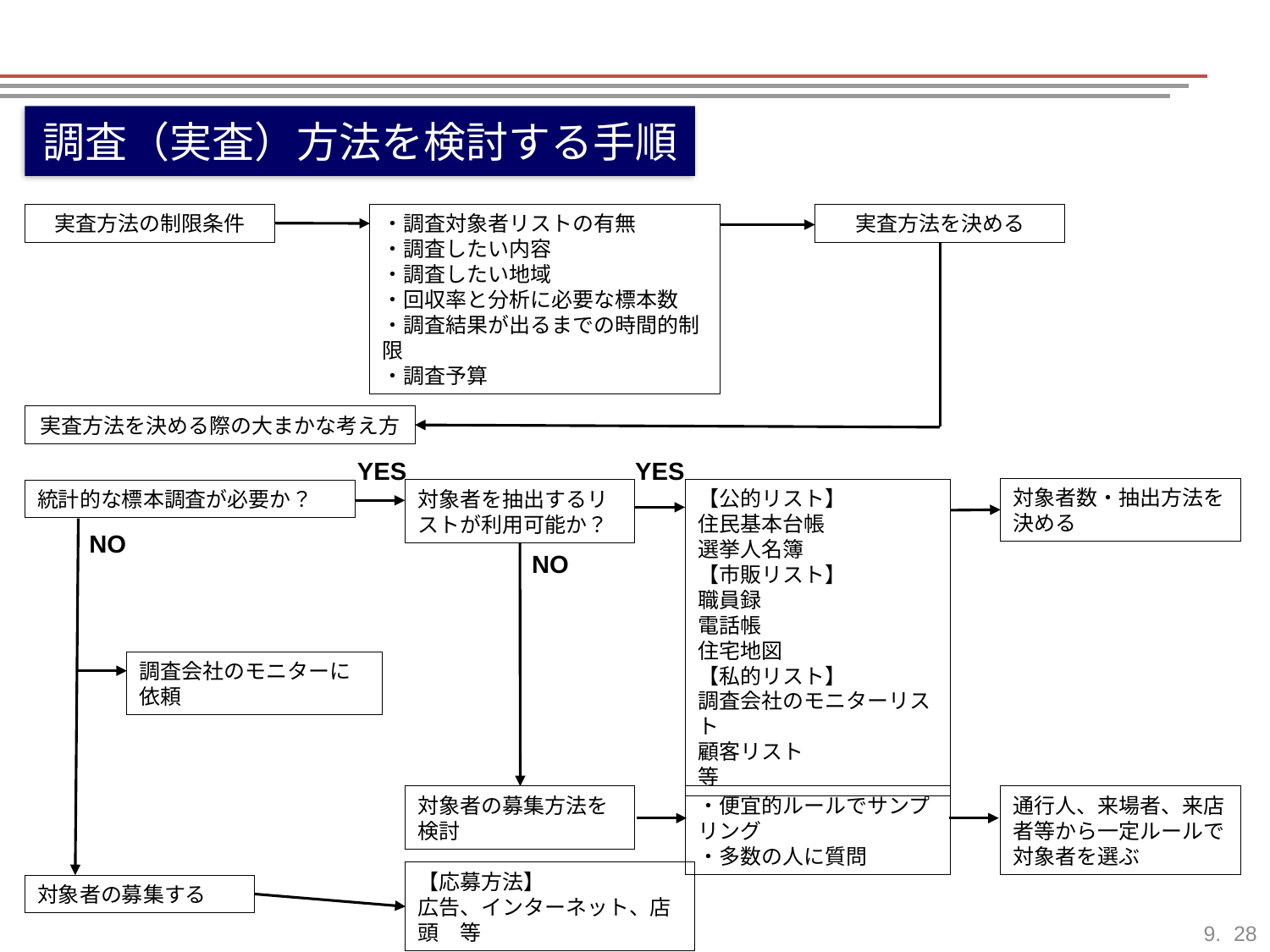

調査（実査）方法を検討する手順
・調査対象者リストの有無
・調査したい内容
・調査したい地域
・回収率と分析に必要な標本数
・調査結果が出るまでの時間的制限
・調査予算
実査方法を決める
実査方法の制限条件
実査方法を決める際の大まかな考え方
YES
YES
対象者数・抽出方法を決める
【公的リスト】
住民基本台帳
選挙人名簿
【市販リスト】
職員録
電話帳
住宅地図
【私的リスト】
調査会社のモニターリスト
顧客リスト
等
対象者を抽出するリストが利用可能か？
統計的な標本調査が必要か？
NO
NO
調査会社のモニターに依頼
・便宜的ルールでサンプリング
・多数の人に質問
対象者の募集方法を
検討
通行人、来場者、来店者等から一定ルールで対象者を選ぶ
【応募方法】
広告、インターネット、店頭　等
対象者の募集する
28